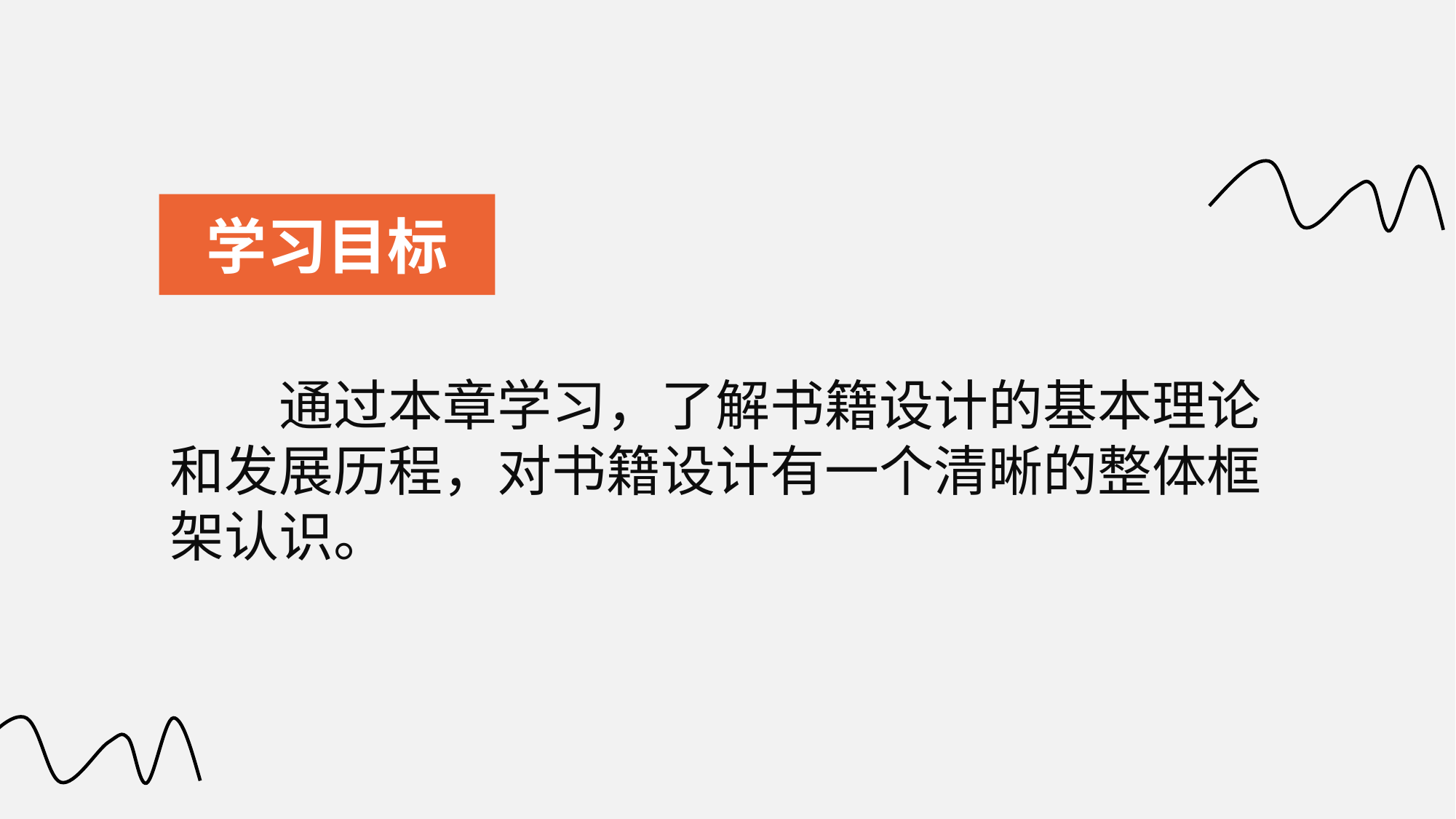

学习目标
	通过本章学习，了解书籍设计的基本理论和发展历程，对书籍设计有一个清晰的整体框架认识。